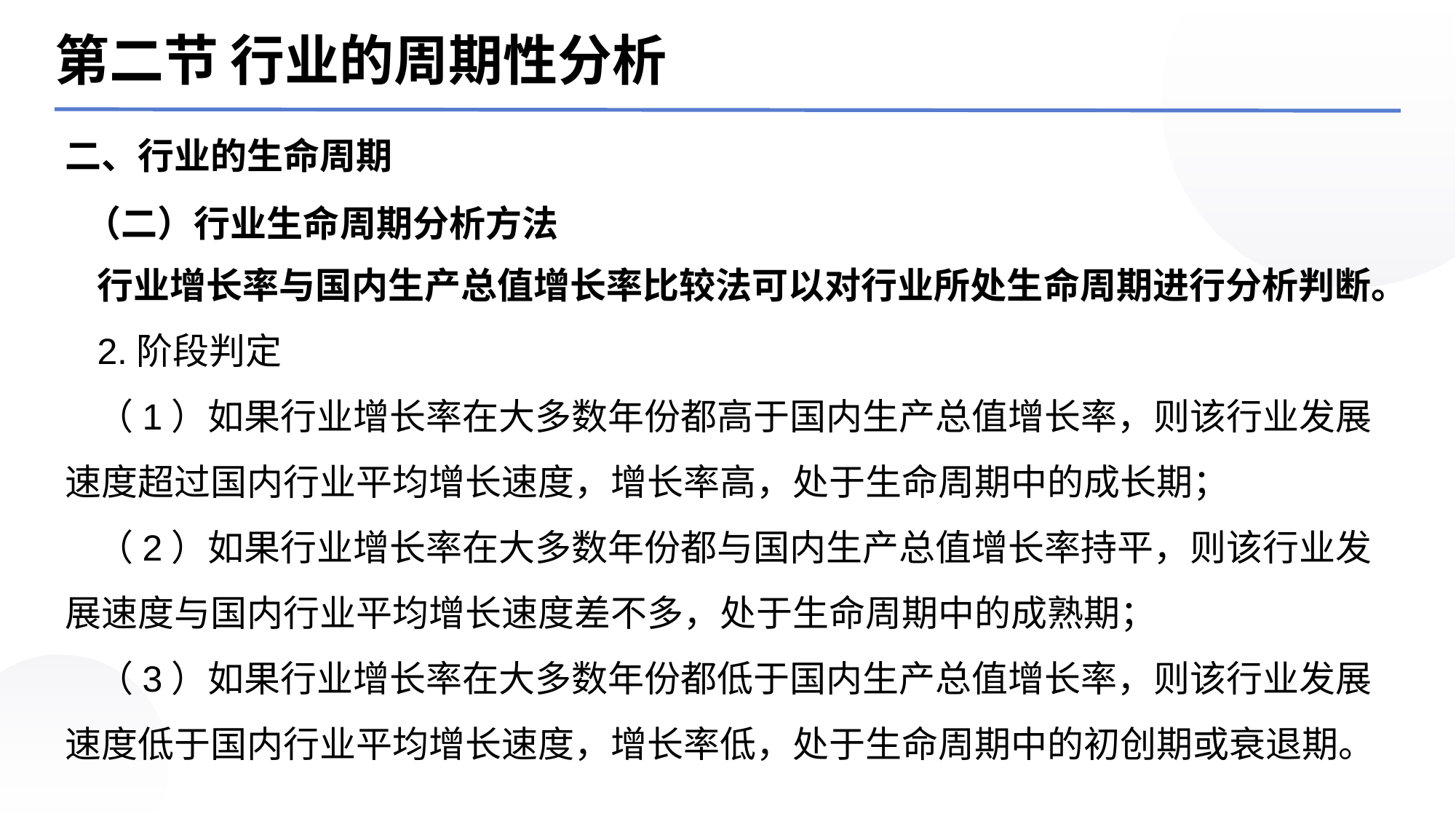

第二节 行业的周期性分析
二、行业的生命周期
（二）行业生命周期分析方法
行业增长率与国内生产总值增长率比较法可以对行业所处生命周期进行分析判断。
2.阶段判定
（1）如果行业增长率在大多数年份都高于国内生产总值增长率，则该行业发展速度超过国内行业平均增长速度，增长率高，处于生命周期中的成长期；
（2）如果行业增长率在大多数年份都与国内生产总值增长率持平，则该行业发展速度与国内行业平均增长速度差不多，处于生命周期中的成熟期；
（3）如果行业增长率在大多数年份都低于国内生产总值增长率，则该行业发展速度低于国内行业平均增长速度，增长率低，处于生命周期中的初创期或衰退期。